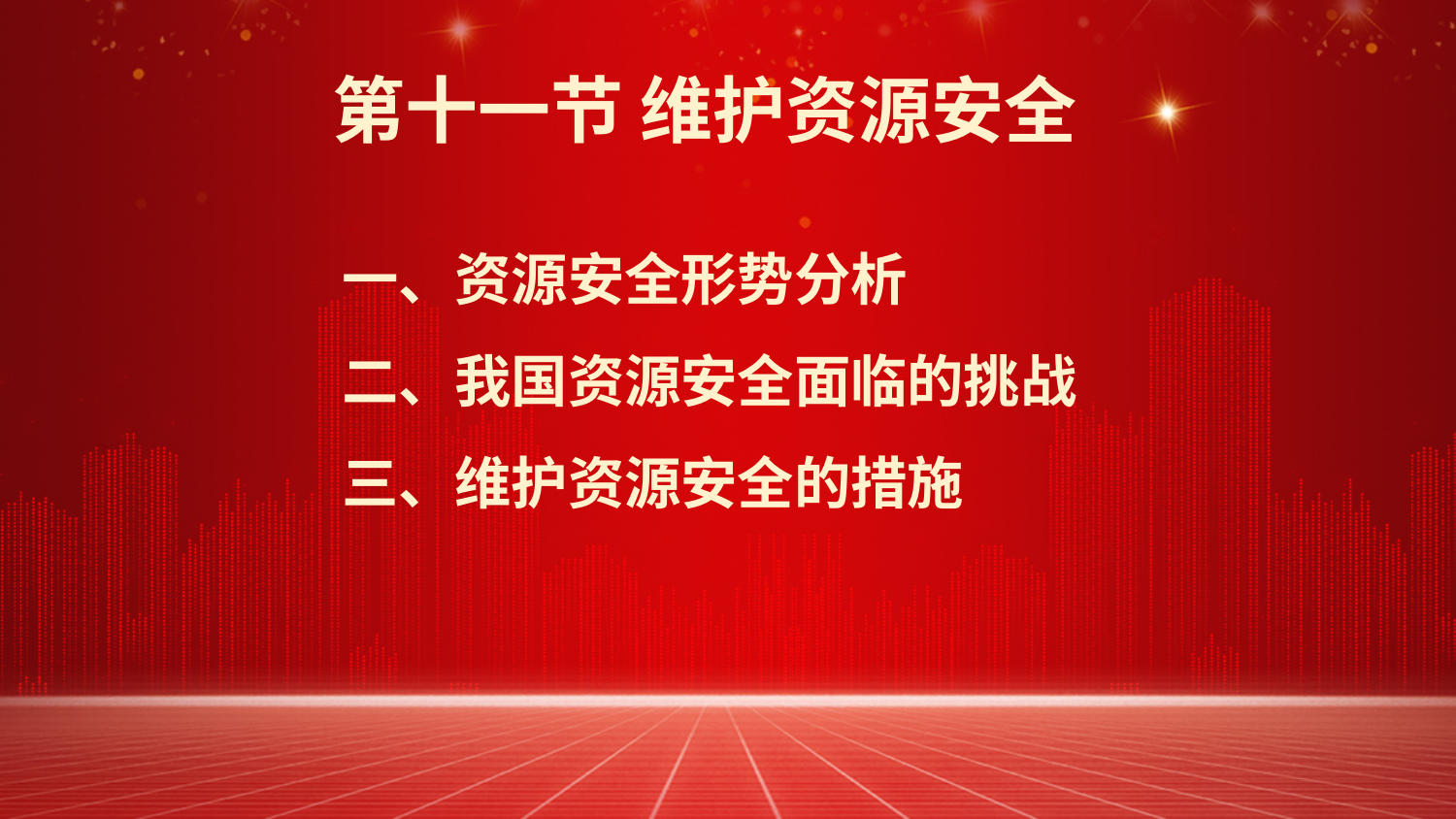

第十一节 维护资源安全
一、资源安全形势分析
二、我国资源安全面临的挑战三、维护资源安全的措施